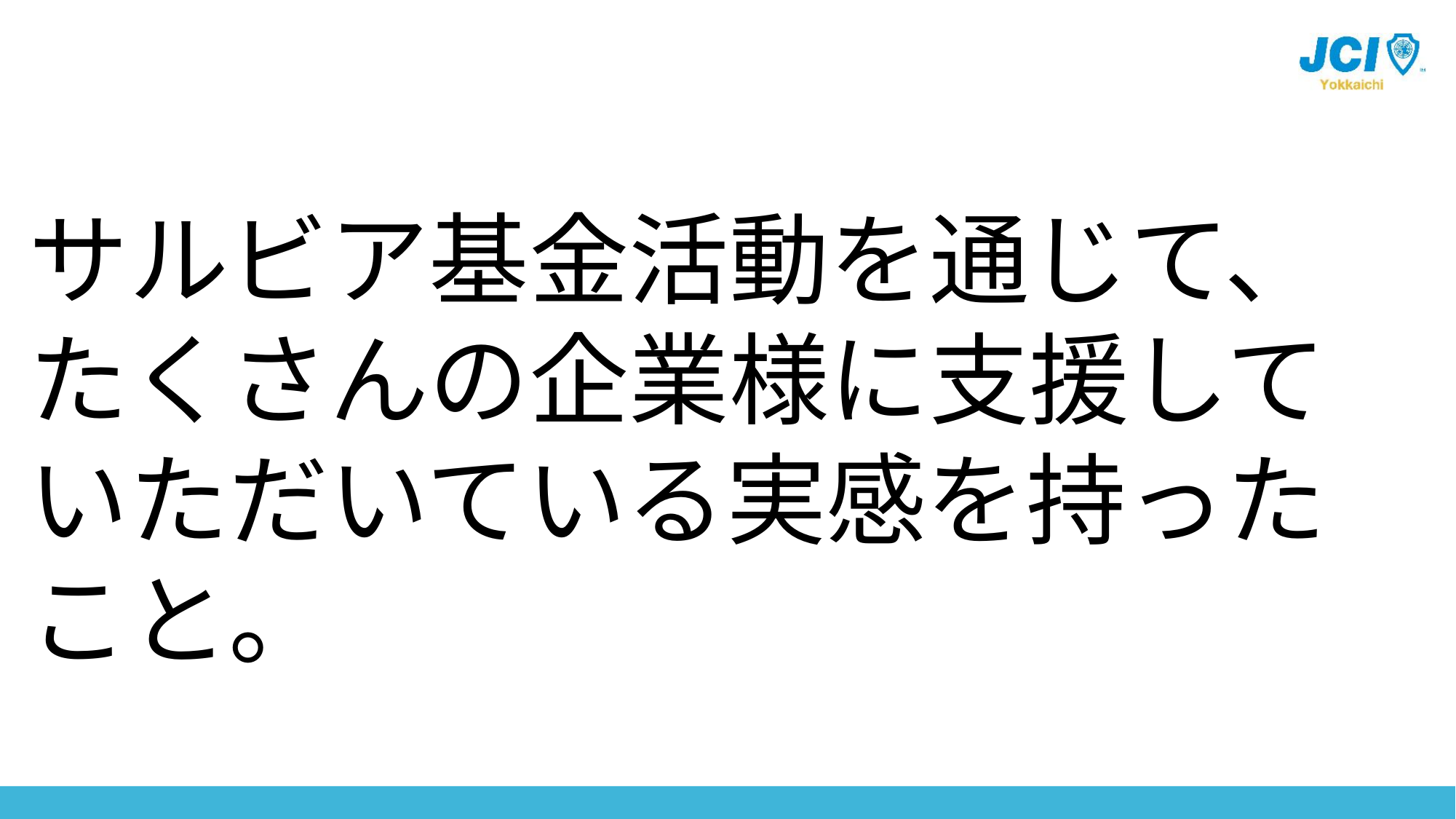

サルビア基金活動を通じて、たくさんの企業様に支援していただいている実感を持ったこと。